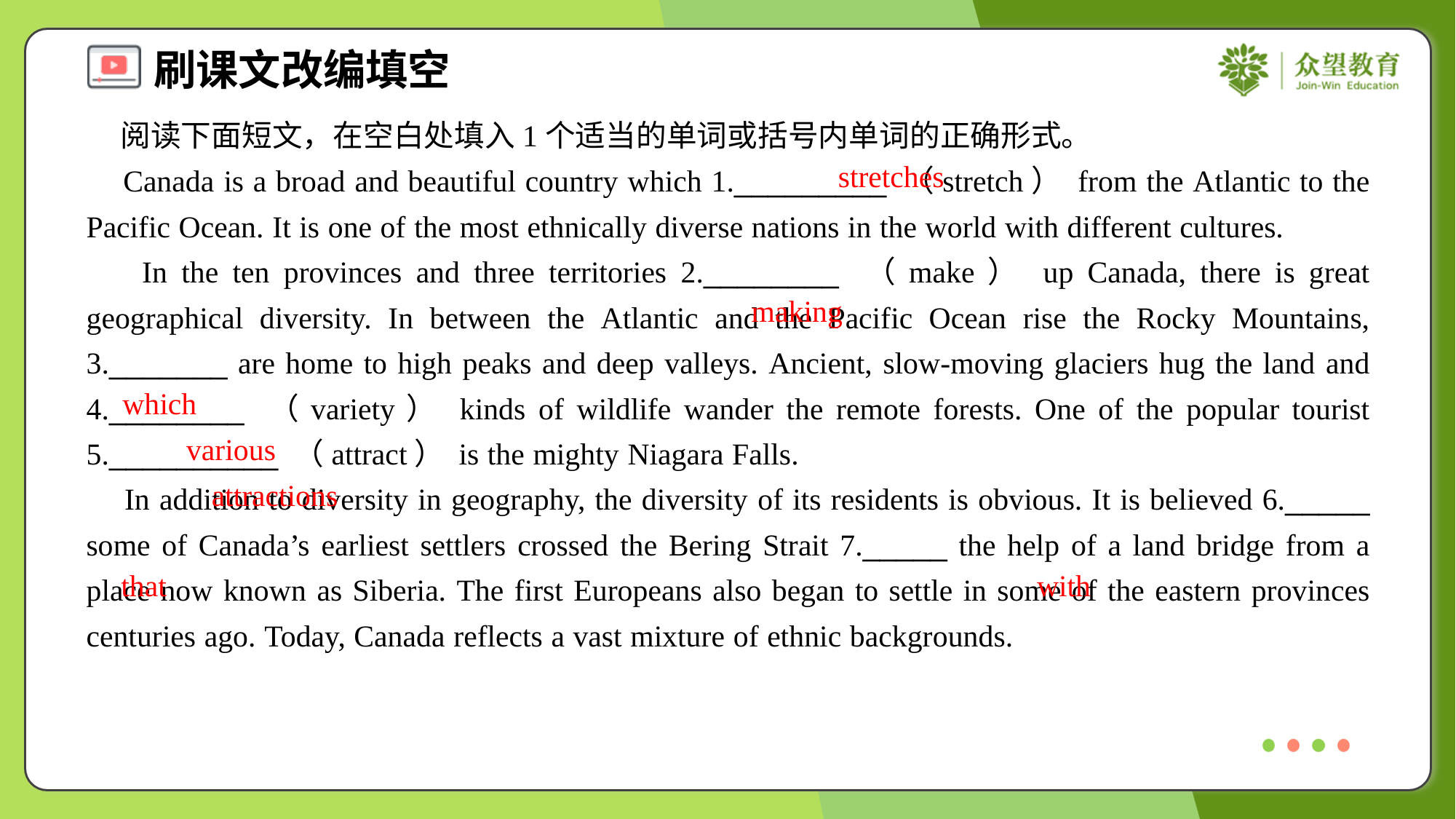

阅读下面短文，在空白处填入1个适当的单词或括号内单词的正确形式。
    Canada is a broad and beautiful country which 1._________ （stretch） from the Atlantic to the Pacific Ocean. It is one of the most ethnically diverse nations in the world with different cultures.
    In the ten provinces and three territories 2.________ （make） up Canada, there is great geographical diversity. In between the Atlantic and the Pacific Ocean rise the Rocky Mountains, 3._______ are home to high peaks and deep valleys. Ancient, slow-moving glaciers hug the land and 4.________ （variety） kinds of wildlife wander the remote forests. One of the popular tourist 5.__________ （attract） is the mighty Niagara Falls.
    In addition to diversity in geography, the diversity of its residents is obvious. It is believed 6._____ some of Canada’s earliest settlers crossed the Bering Strait 7._____ the help of a land bridge from a place now known as Siberia. The first Europeans also began to settle in some of the eastern provinces centuries ago. Today, Canada reflects a vast mixture of ethnic backgrounds.

stretches
making
which
various
attractions
that
with